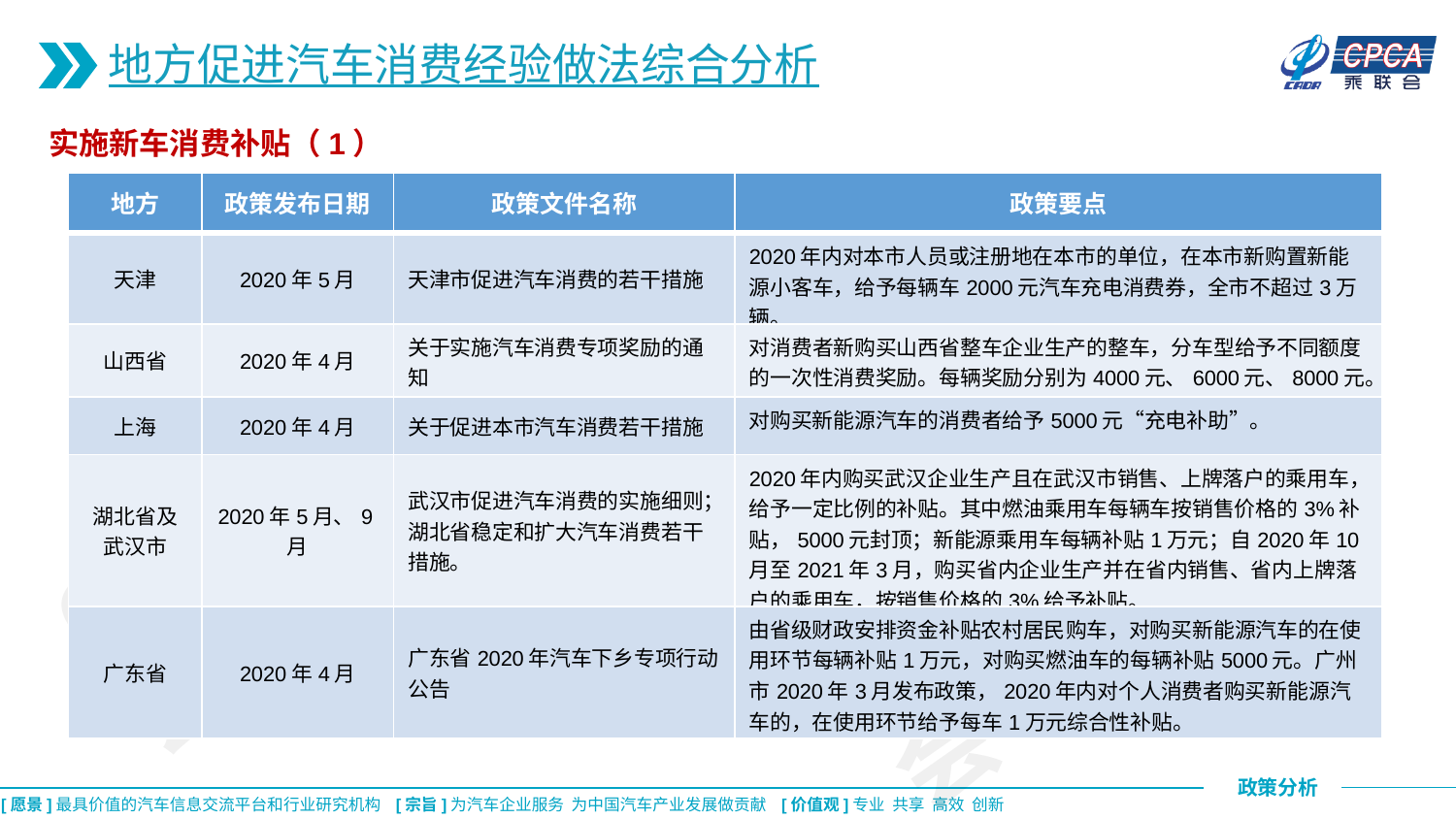

地方促进汽车消费经验做法综合分析
实施新车消费补贴（1）
| 地方 | 政策发布日期 | 政策文件名称 | 政策要点 |
| --- | --- | --- | --- |
| 天津 | 2020年5月 | 天津市促进汽车消费的若干措施 | 2020年内对本市人员或注册地在本市的单位，在本市新购置新能源小客车，给予每辆车2000元汽车充电消费券，全市不超过3万辆。 |
| 山西省 | 2020年4月 | 关于实施汽车消费专项奖励的通知 | 对消费者新购买山西省整车企业生产的整车，分车型给予不同额度的一次性消费奖励。每辆奖励分别为4000元、6000元、8000元。 |
| 上海 | 2020年4月 | 关于促进本市汽车消费若干措施 | 对购买新能源汽车的消费者给予5000元“充电补助”。 |
| 湖北省及 武汉市 | 2020年5月、9月 | 武汉市促进汽车消费的实施细则；湖北省稳定和扩大汽车消费若干措施。 | 2020年内购买武汉企业生产且在武汉市销售、上牌落户的乘用车，给予一定比例的补贴。其中燃油乘用车每辆车按销售价格的3%补贴，5000元封顶；新能源乘用车每辆补贴1万元；自2020年10月至2021年3月，购买省内企业生产并在省内销售、省内上牌落户的乘用车，按销售价格的3%给予补贴。 |
| 广东省 | 2020年4月 | 广东省2020年汽车下乡专项行动公告 | 由省级财政安排资金补贴农村居民购车，对购买新能源汽车的在使用环节每辆补贴1万元，对购买燃油车的每辆补贴5000元。广州市2020年3月发布政策，2020年内对个人消费者购买新能源汽车的，在使用环节给予每车1万元综合性补贴。 |
CPCA乘联会
CPCA乘联会